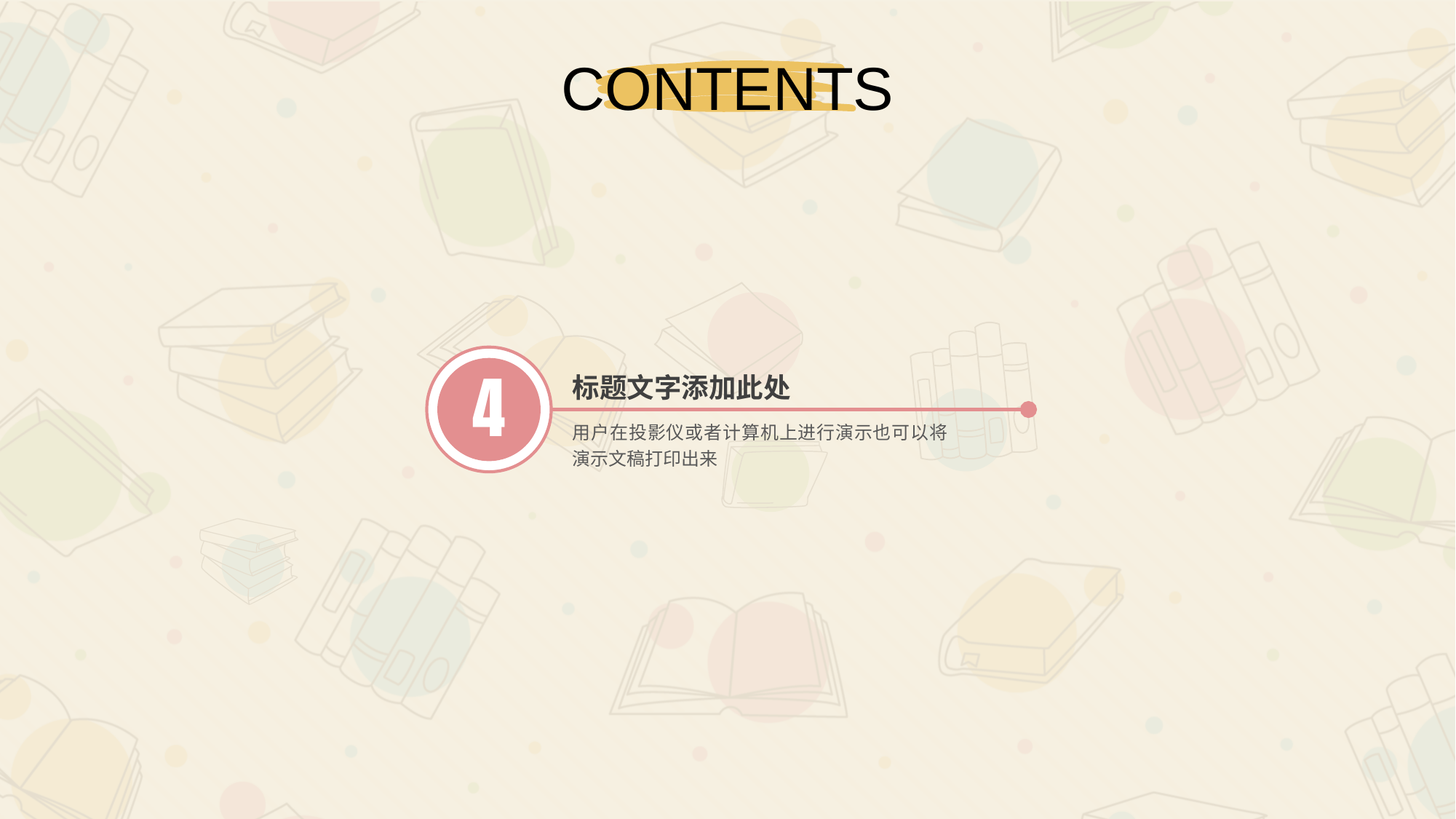

CONTENTS

4
标题文字添加此处
用户在投影仪或者计算机上进行演示也可以将演示文稿打印出来